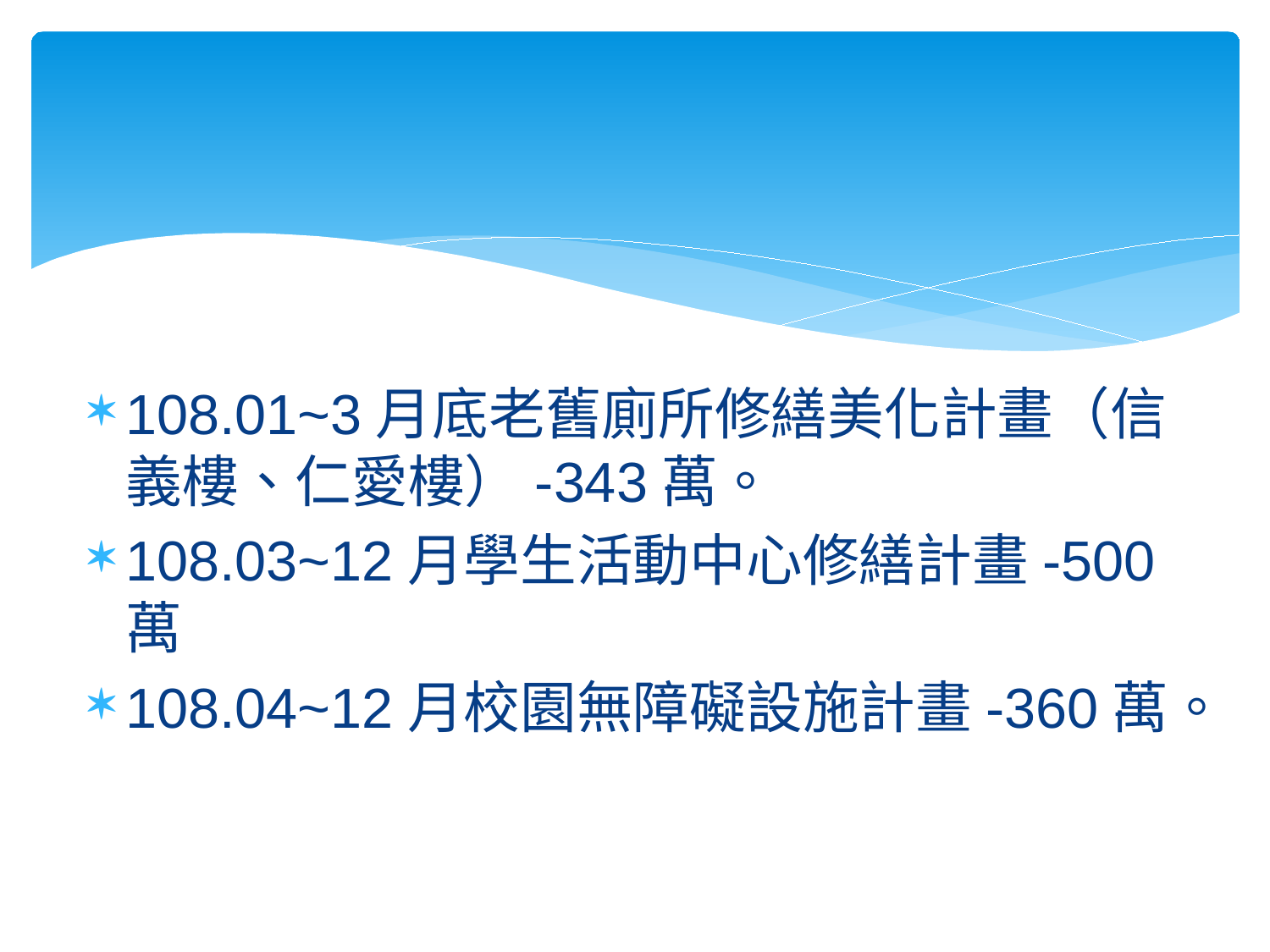

#
108.01~3月底老舊廁所修繕美化計畫（信義樓、仁愛樓）-343萬。
108.03~12月學生活動中心修繕計畫-500萬
108.04~12月校園無障礙設施計畫-360萬。